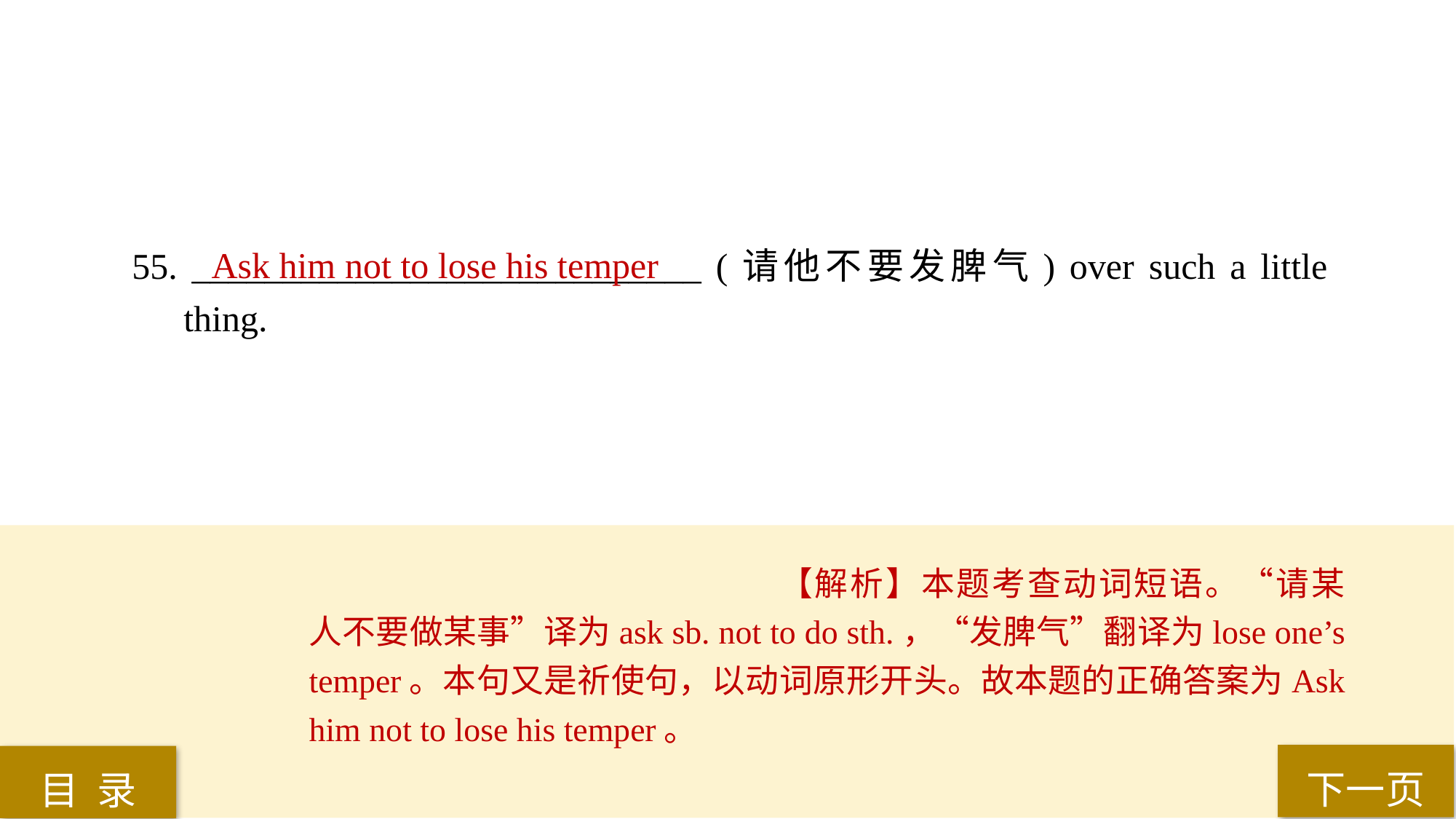

55. ____________________________ (请他不要发脾气) over such a little thing.
Ask him not to lose his temper
【解析】本题考查动词短语。“请某人不要做某事”译为ask sb. not to do sth.，“发脾气”翻译为lose one’s temper。本句又是祈使句，以动词原形开头。故本题的正确答案为Ask him not to lose his temper。